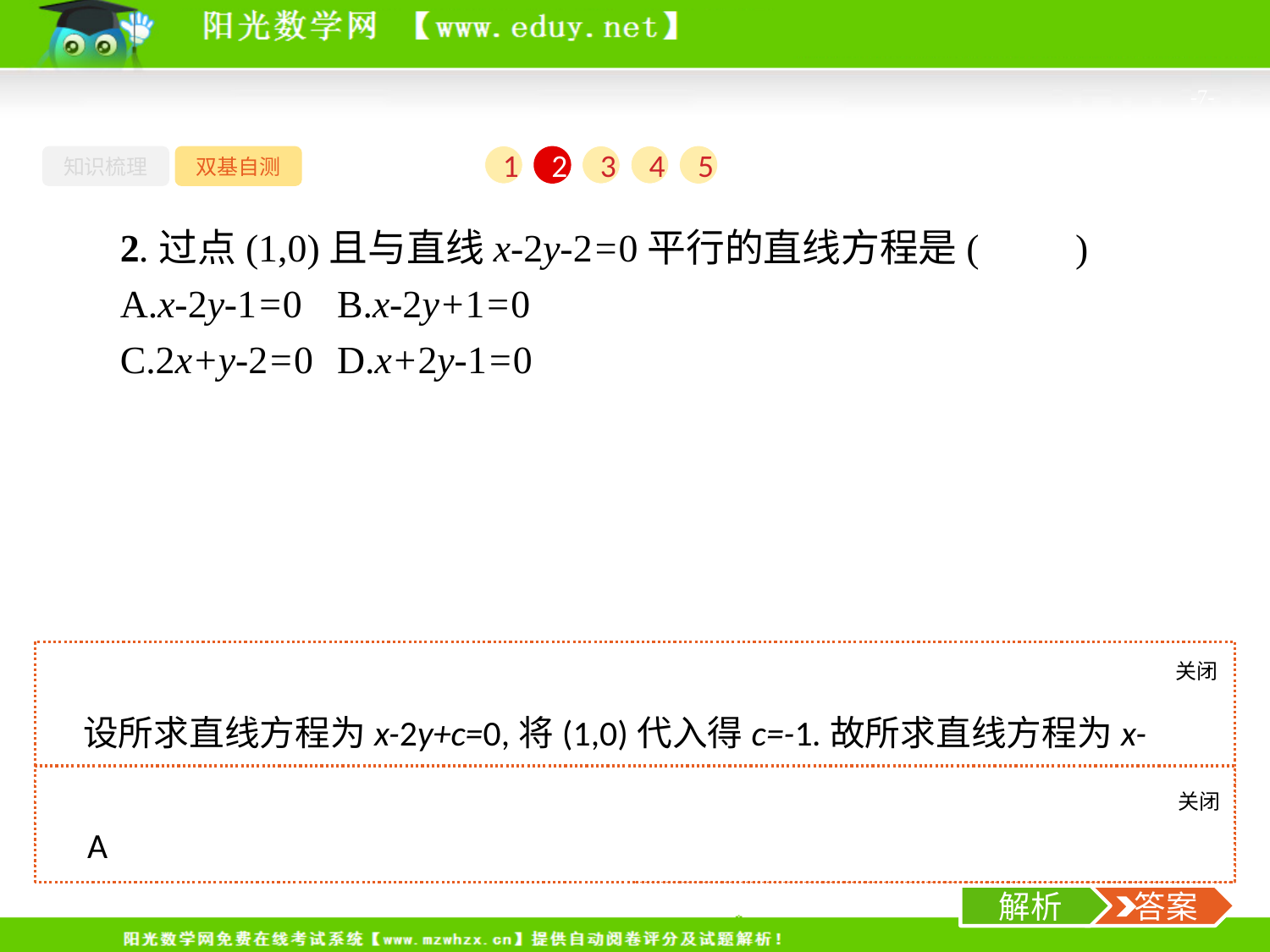

-7-
知识梳理
双基自测
1
2
3
4
5
2.过点(1,0)且与直线x-2y-2=0平行的直线方程是(　　)
A.x-2y-1=0	B.x-2y+1=0
C.2x+y-2=0	D.x+2y-1=0

关闭
解析

设所求直线方程为x-2y+c=0,将(1,0)代入得c=-1.故所求直线方程为x-2y-1=0.

关闭
解析
  答案

A
解析
  答案